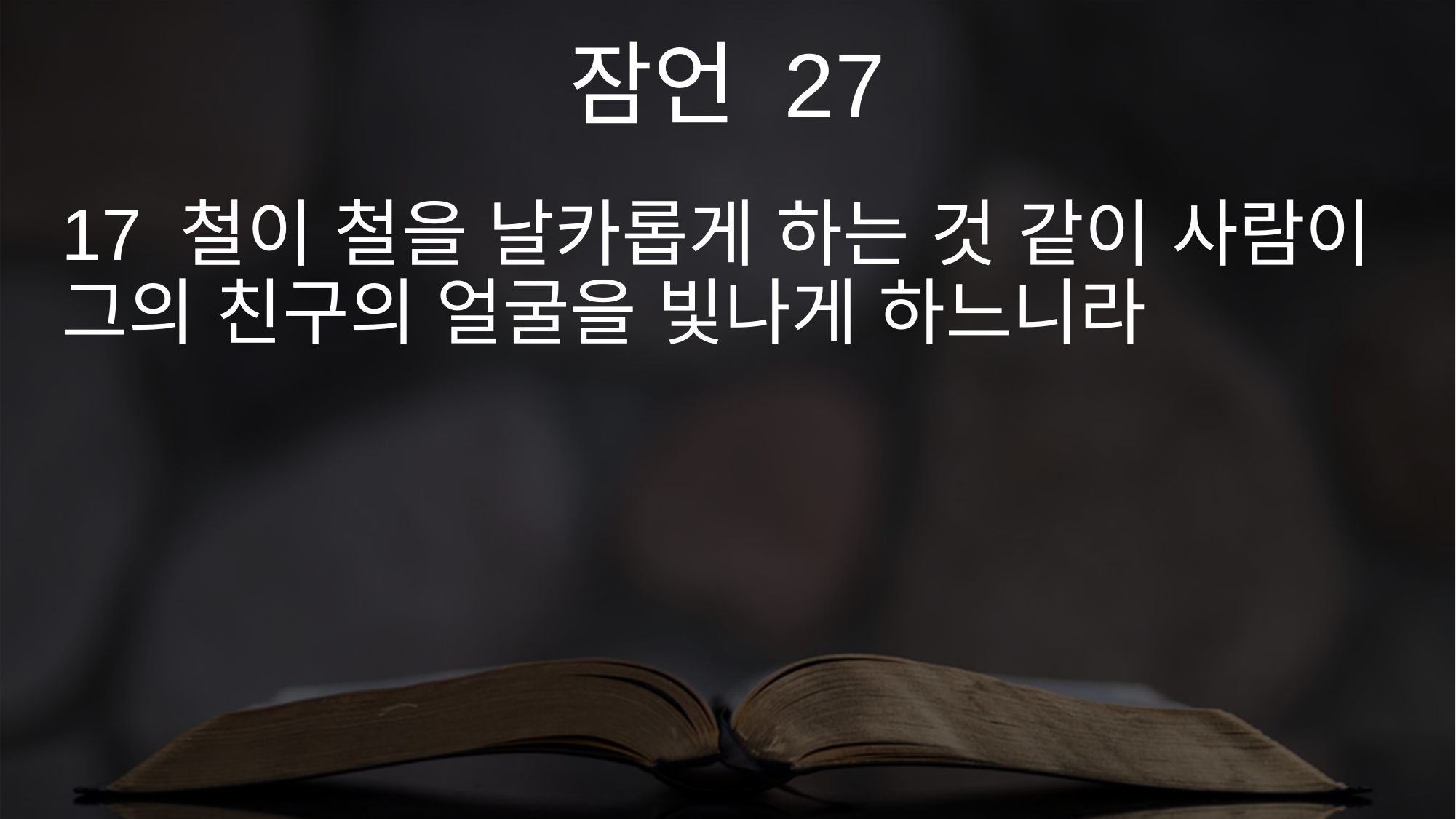

잠언 27
17 철이 철을 날카롭게 하는 것 같이 사람이 그의 친구의 얼굴을 빛나게 하느니라